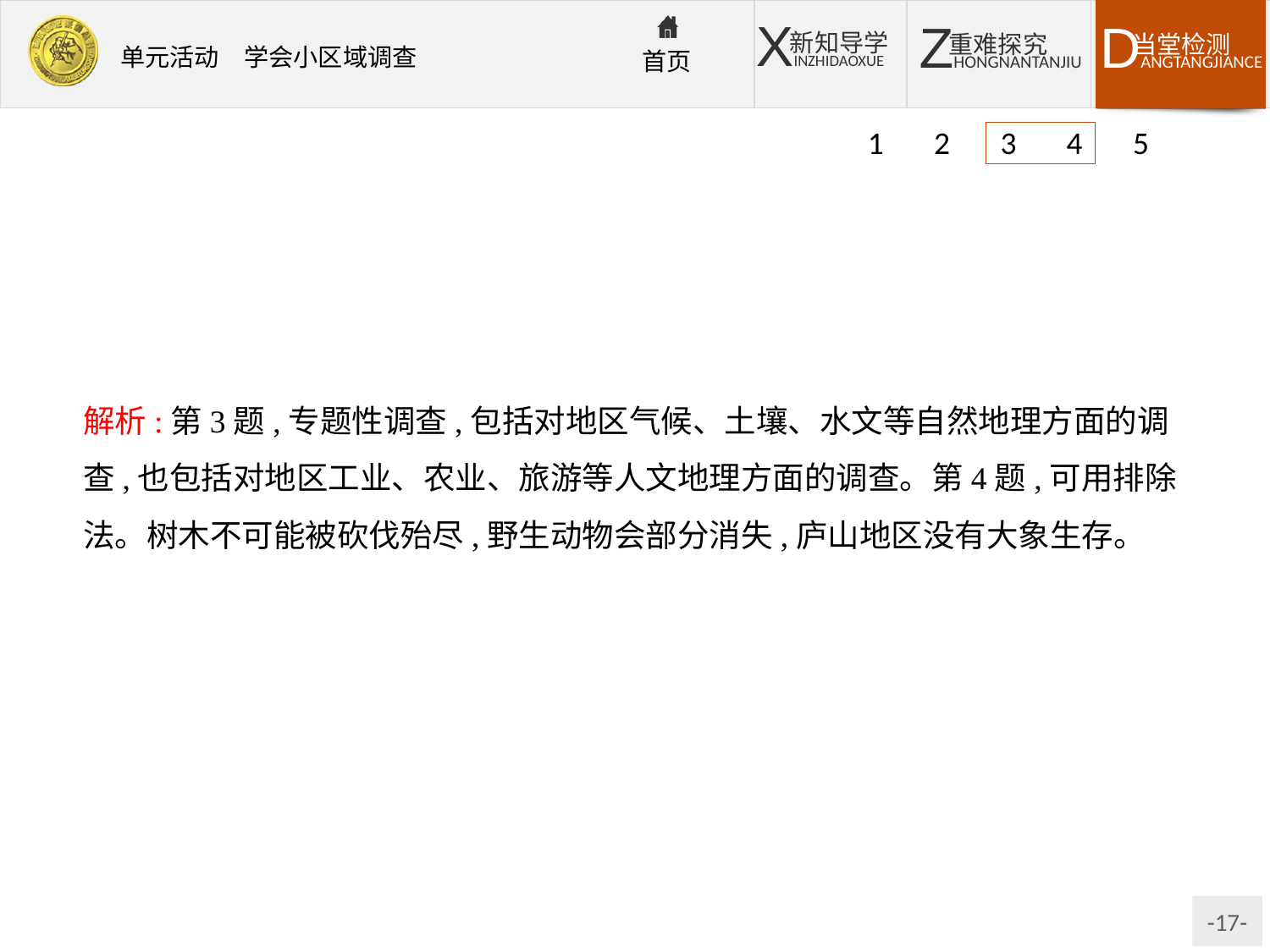

1       2       3       4       5

解析:第3题,专题性调查,包括对地区气候、土壤、水文等自然地理方面的调查,也包括对地区工业、农业、旅游等人文地理方面的调查。第4题,可用排除法。树木不可能被砍伐殆尽,野生动物会部分消失,庐山地区没有大象生存。
答案:3.B　4.B